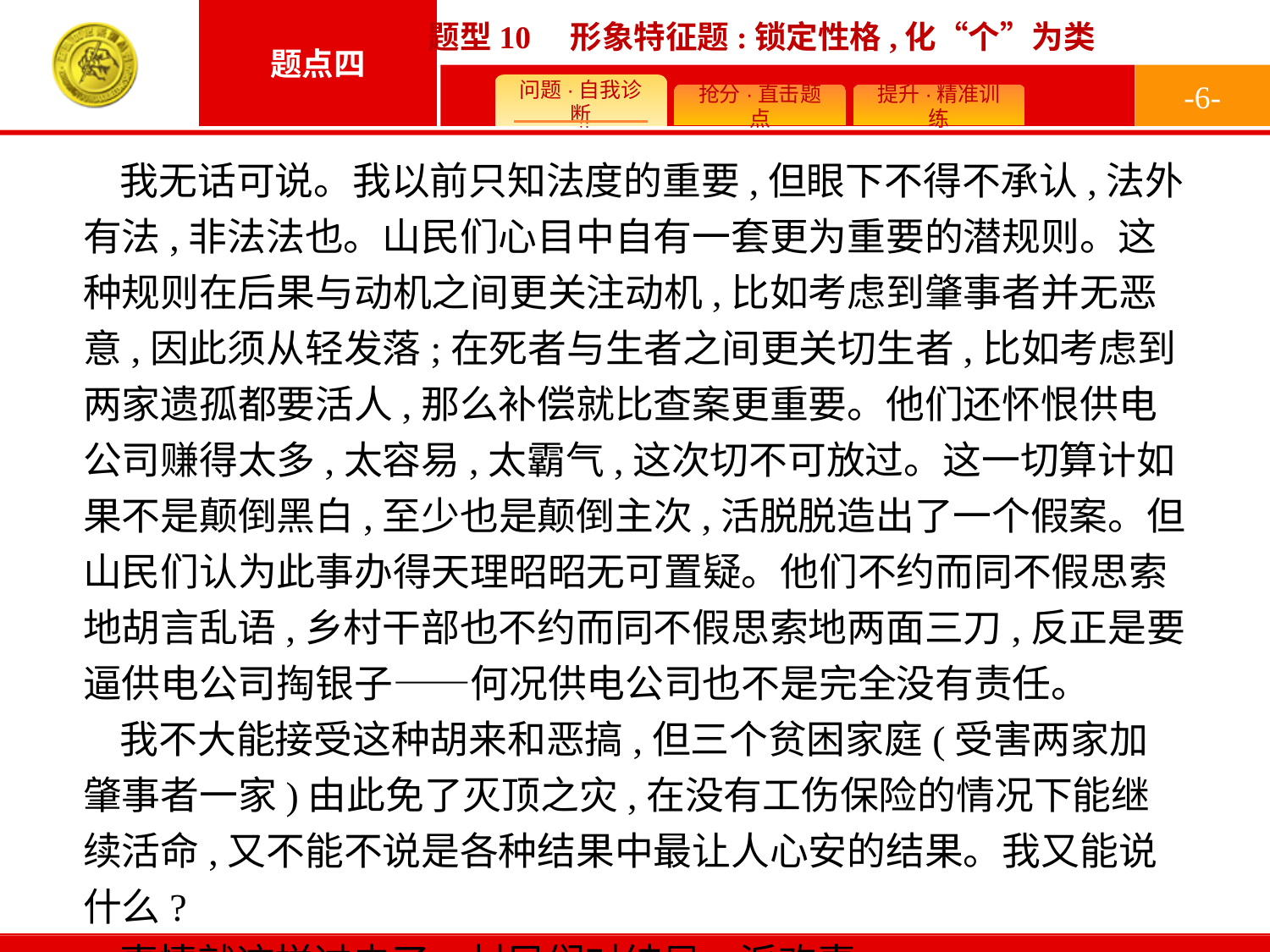

-6-
我无话可说。我以前只知法度的重要,但眼下不得不承认,法外有法,非法法也。山民们心目中自有一套更为重要的潜规则。这种规则在后果与动机之间更关注动机,比如考虑到肇事者并无恶意,因此须从轻发落;在死者与生者之间更关切生者,比如考虑到两家遗孤都要活人,那么补偿就比查案更重要。他们还怀恨供电公司赚得太多,太容易,太霸气,这次切不可放过。这一切算计如果不是颠倒黑白,至少也是颠倒主次,活脱脱造出了一个假案。但山民们认为此事办得天理昭昭无可置疑。他们不约而同不假思索地胡言乱语,乡村干部也不约而同不假思索地两面三刀,反正是要逼供电公司掏银子——何况供电公司也不是完全没有责任。
我不大能接受这种胡来和恶搞,但三个贫困家庭(受害两家加肇事者一家)由此免了灭顶之灾,在没有工伤保险的情况下能继续活命,又不能不说是各种结果中最让人心安的结果。我又能说什么?
事情就这样过去了。村民们对结局一派欢喜。